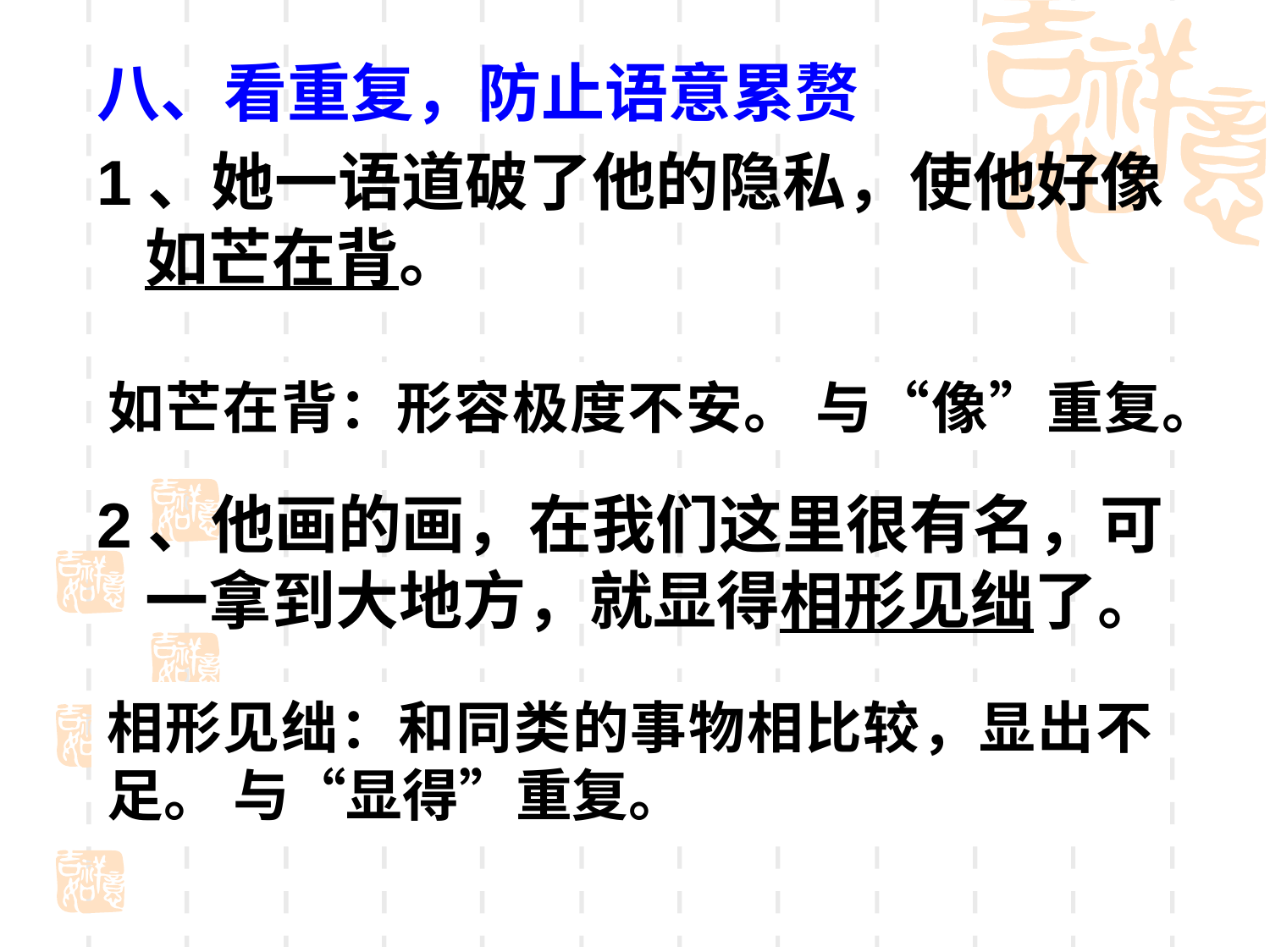

八、看重复，防止语意累赘
1、她一语道破了他的隐私，使他好像如芒在背。

2、他画的画，在我们这里很有名，可一拿到大地方，就显得相形见绌了。
如芒在背：形容极度不安。 与“像”重复。
相形见绌：和同类的事物相比较，显出不足。 与“显得”重复。